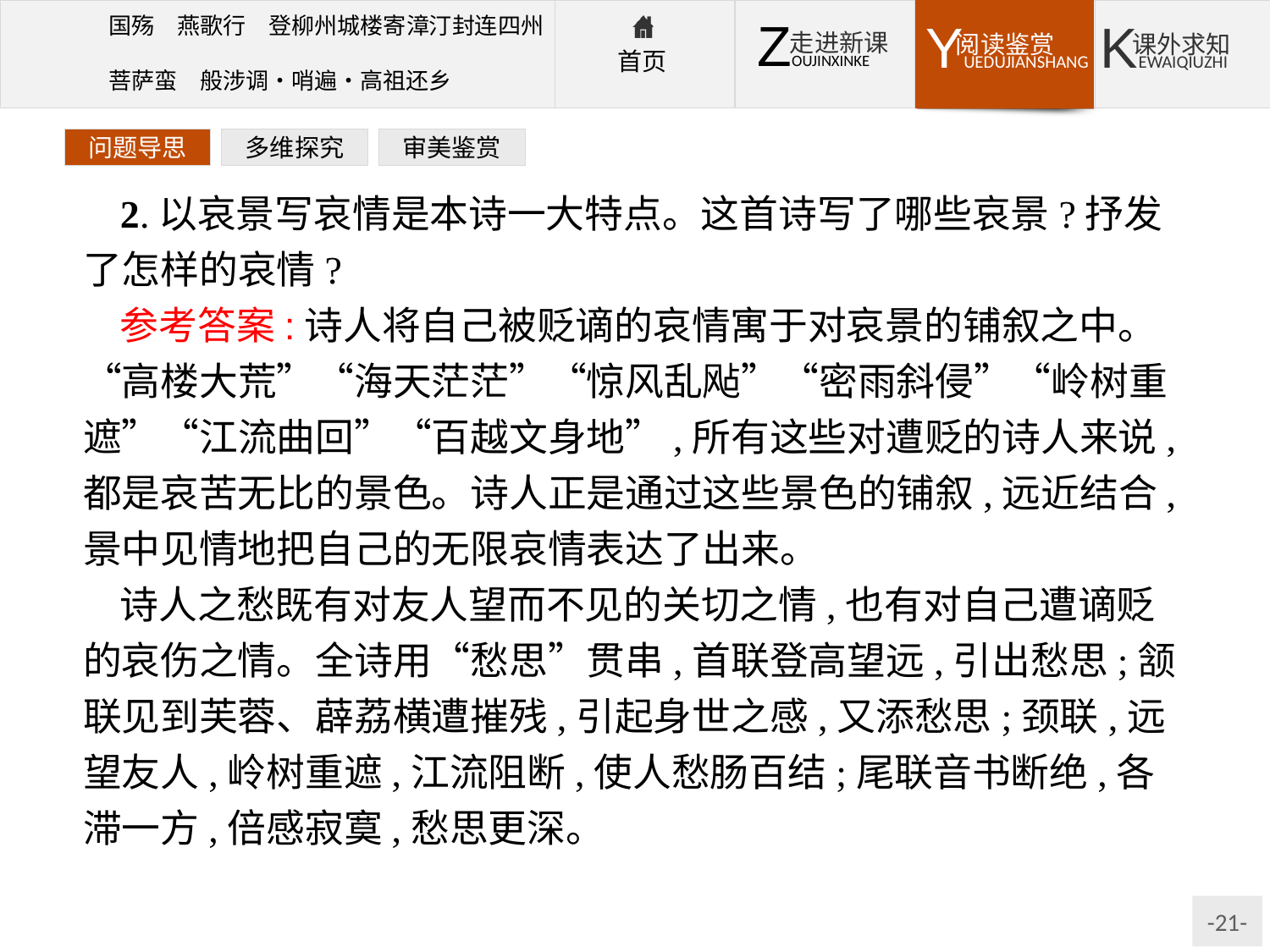

问题导思
多维探究
审美鉴赏
2.以哀景写哀情是本诗一大特点。这首诗写了哪些哀景?抒发了怎样的哀情?
参考答案:诗人将自己被贬谪的哀情寓于对哀景的铺叙之中。“高楼大荒”“海天茫茫”“惊风乱飐”“密雨斜侵”“岭树重遮”“江流曲回”“百越文身地”,所有这些对遭贬的诗人来说,都是哀苦无比的景色。诗人正是通过这些景色的铺叙,远近结合,景中见情地把自己的无限哀情表达了出来。
诗人之愁既有对友人望而不见的关切之情,也有对自己遭谪贬的哀伤之情。全诗用“愁思”贯串,首联登高望远,引出愁思;颔联见到芙蓉、薜荔横遭摧残,引起身世之感,又添愁思;颈联,远望友人,岭树重遮,江流阻断,使人愁肠百结;尾联音书断绝,各滞一方,倍感寂寞,愁思更深。